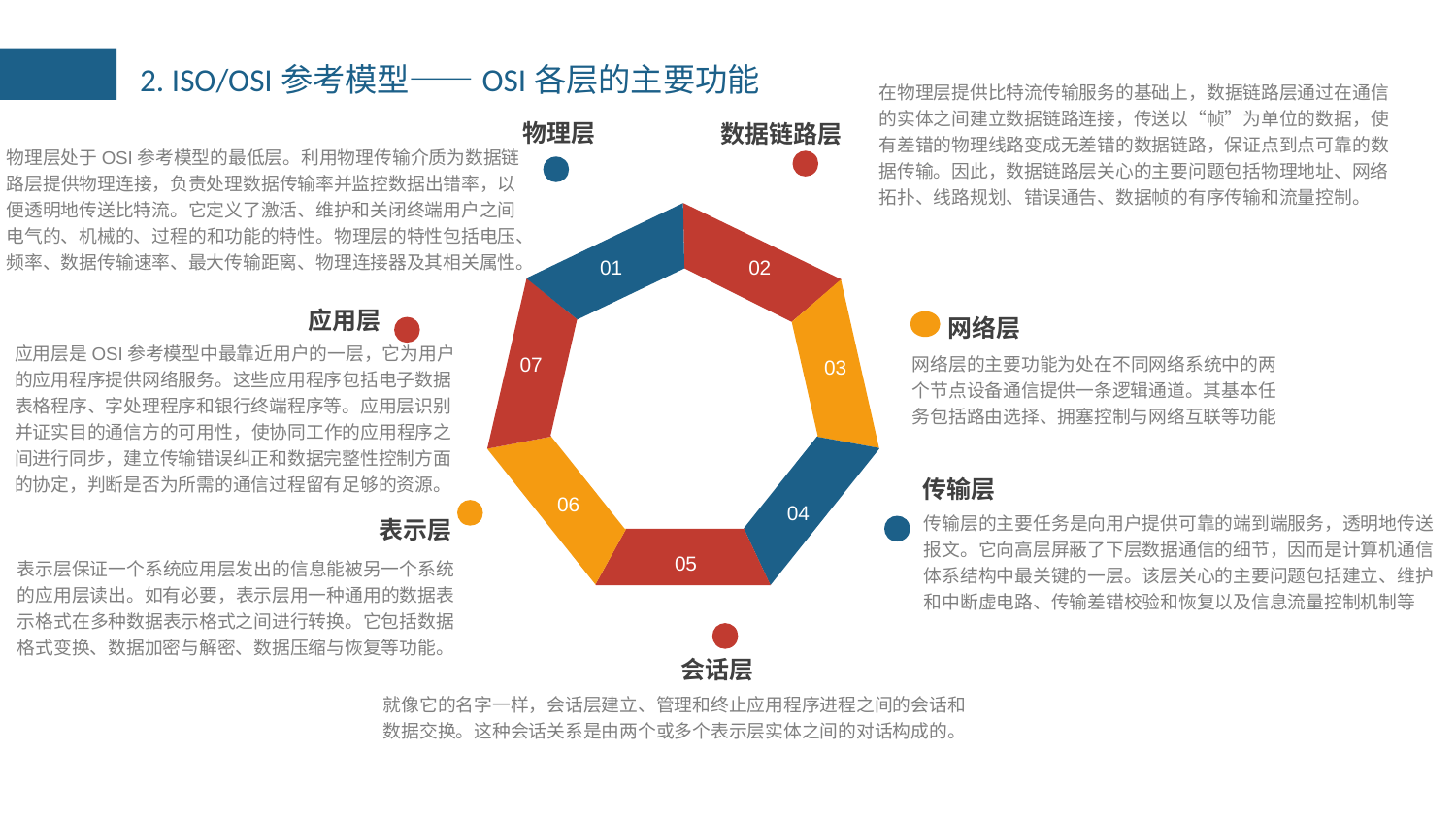

2. ISO/OSI参考模型——OSI各层的主要功能
在物理层提供比特流传输服务的基础上，数据链路层通过在通信的实体之间建立数据链路连接，传送以“帧”为单位的数据，使有差错的物理线路变成无差错的数据链路，保证点到点可靠的数据传输。因此，数据链路层关心的主要问题包括物理地址、网络拓扑、线路规划、错误通告、数据帧的有序传输和流量控制。
数据链路层
物理层
物理层处于OSI参考模型的最低层。利用物理传输介质为数据链路层提供物理连接，负责处理数据传输率并监控数据出错率，以便透明地传送比特流。它定义了激活、维护和关闭终端用户之间电气的、机械的、过程的和功能的特性。物理层的特性包括电压、频率、数据传输速率、最大传输距离、物理连接器及其相关属性。

02
01
应用层

网络层

应用层是OSI参考模型中最靠近用户的一层，它为用户的应用程序提供网络服务。这些应用程序包括电子数据表格程序、字处理程序和银行终端程序等。应用层识别并证实目的通信方的可用性，使协同工作的应用程序之间进行同步，建立传输错误纠正和数据完整性控制方面的协定，判断是否为所需的通信过程留有足够的资源。
07
03
网络层的主要功能为处在不同网络系统中的两个节点设备通信提供一条逻辑通道。其基本任务包括路由选择、拥塞控制与网络互联等功能
传输层
06
04

传输层的主要任务是向用户提供可靠的端到端服务，透明地传送报文。它向高层屏蔽了下层数据通信的细节，因而是计算机通信体系结构中最关键的一层。该层关心的主要问题包括建立、维护和中断虚电路、传输差错校验和恢复以及信息流量控制机制等
表示层

05
表示层保证一个系统应用层发出的信息能被另一个系统的应用层读出。如有必要，表示层用一种通用的数据表示格式在多种数据表示格式之间进行转换。它包括数据格式变换、数据加密与解密、数据压缩与恢复等功能。

会话层
就像它的名字一样，会话层建立、管理和终止应用程序进程之间的会话和数据交换。这种会话关系是由两个或多个表示层实体之间的对话构成的。